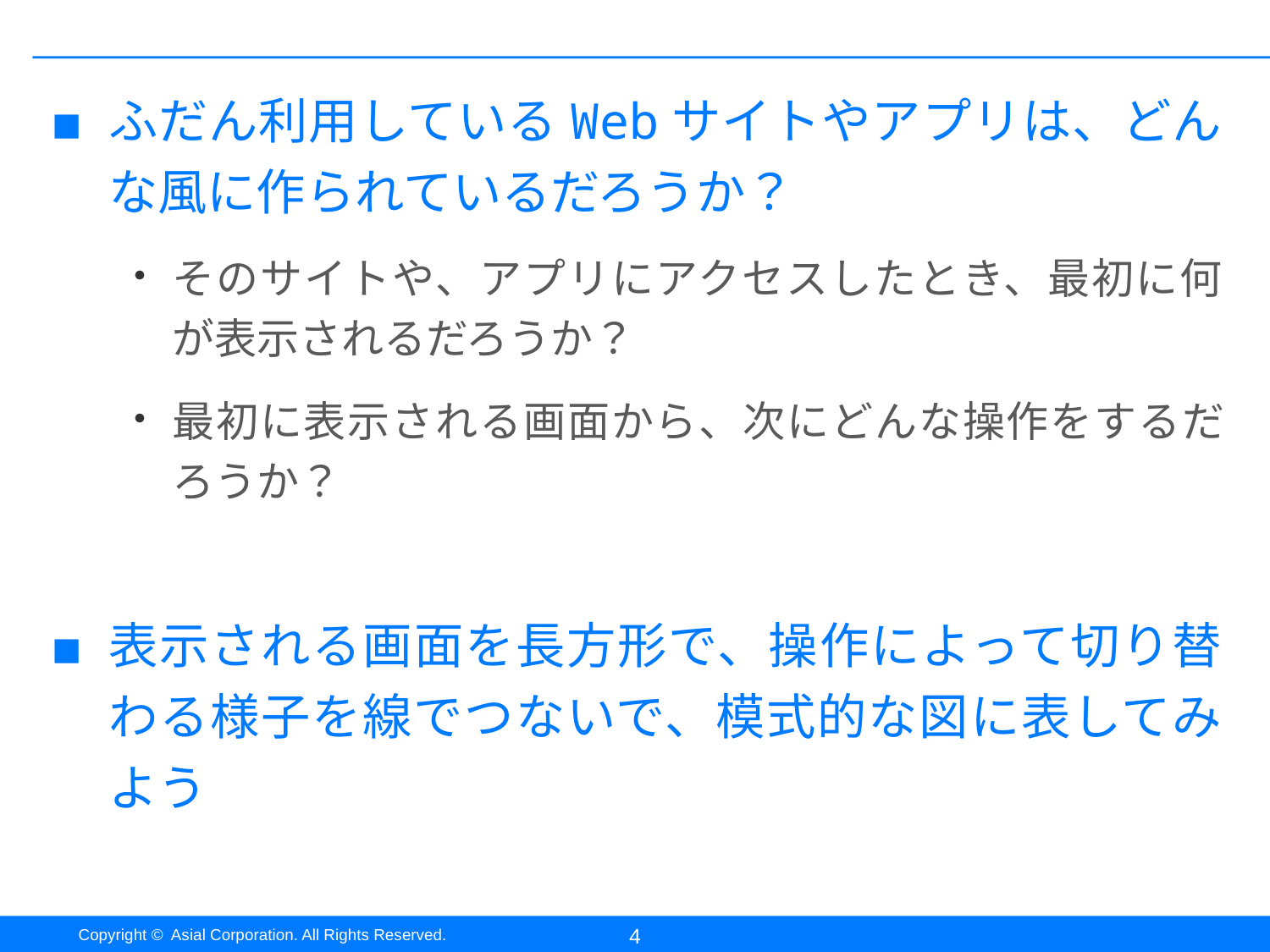

#

ふだん利用しているWebサイトやアプリは、どんな風に作られているだろうか？
そのサイトや、アプリにアクセスしたとき、最初に何が表示されるだろうか？
最初に表示される画面から、次にどんな操作をするだろうか？

表示される画面を長方形で、操作によって切り替わる様子を線でつないで、模式的な図に表してみよう
4